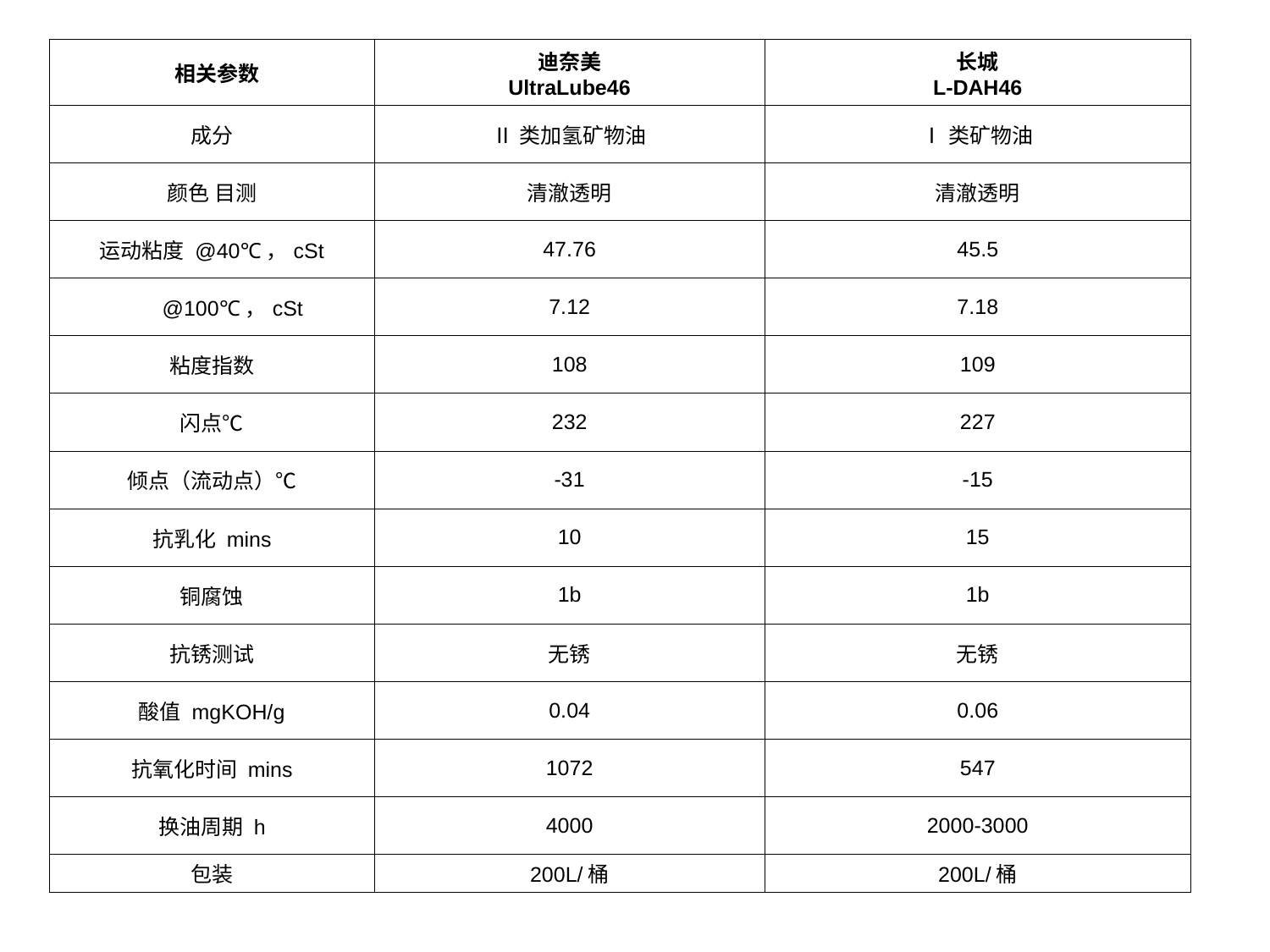

| 相关参数 | 迪奈美 UltraLube46 | 长城 L-DAH46 |
| --- | --- | --- |
| 成分 | Ⅱ类加氢矿物油 | Ⅰ类矿物油 |
| 颜色 目测 | 清澈透明 | 清澈透明 |
| 运动粘度 @40℃，cSt | 47.76 | 45.5 |
| @100℃，cSt | 7.12 | 7.18 |
| 粘度指数 | 108 | 109 |
| 闪点℃ | 232 | 227 |
| 倾点（流动点）℃ | -31 | -15 |
| 抗乳化 mins | 10 | 15 |
| 铜腐蚀 | 1b | 1b |
| 抗锈测试 | 无锈 | 无锈 |
| 酸值 mgKOH/g | 0.04 | 0.06 |
| 抗氧化时间 mins | 1072 | 547 |
| 换油周期 h | 4000 | 2000-3000 |
| 包装 | 200L/桶 | 200L/桶 |